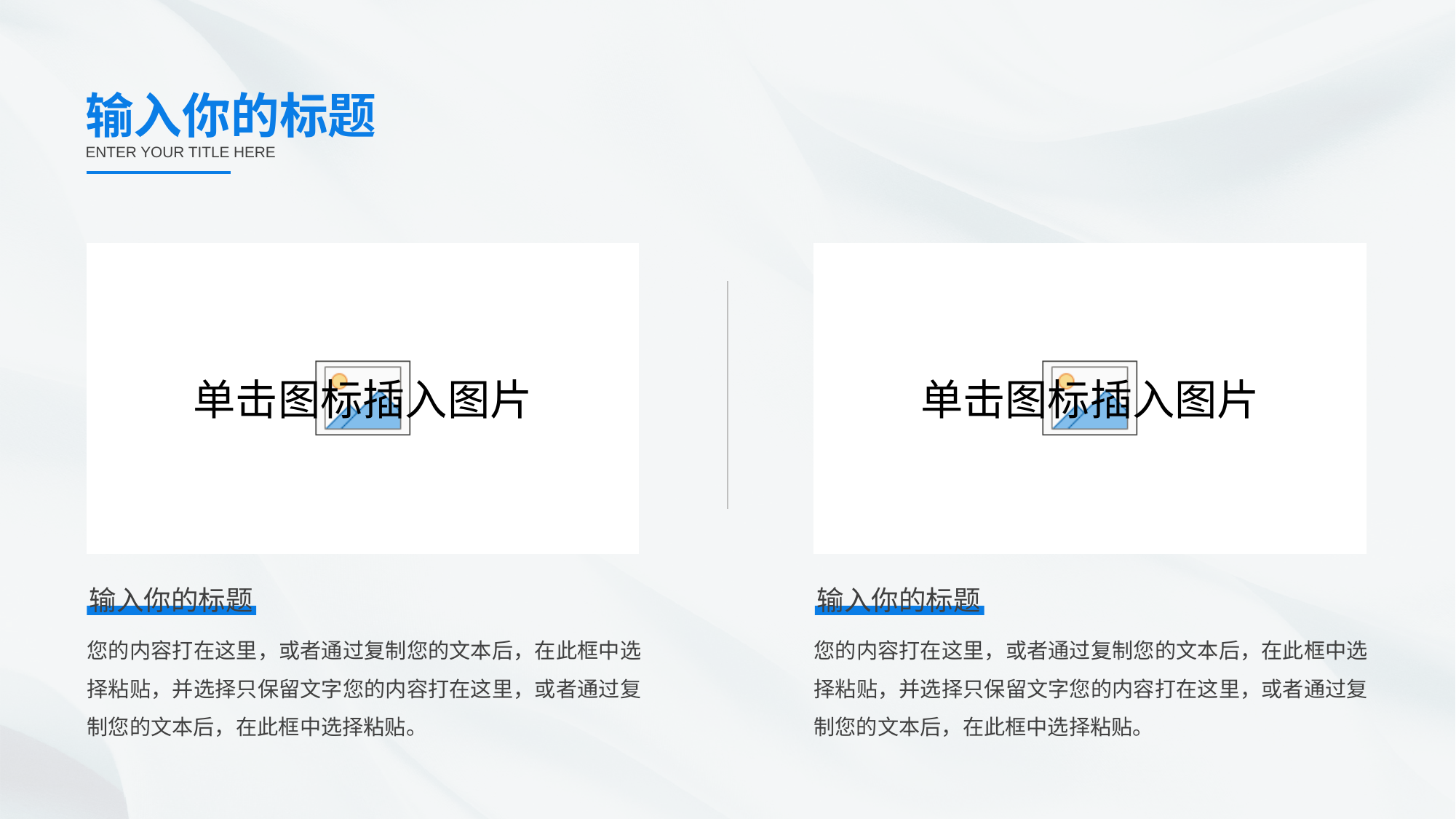

输入你的标题
ENTER YOUR TITLE HERE

输入你的标题
输入你的标题

您的内容打在这里，或者通过复制您的文本后，在此框中选择粘贴，并选择只保留文字您的内容打在这里，或者通过复制您的文本后，在此框中选择粘贴。
您的内容打在这里，或者通过复制您的文本后，在此框中选择粘贴，并选择只保留文字您的内容打在这里，或者通过复制您的文本后，在此框中选择粘贴。